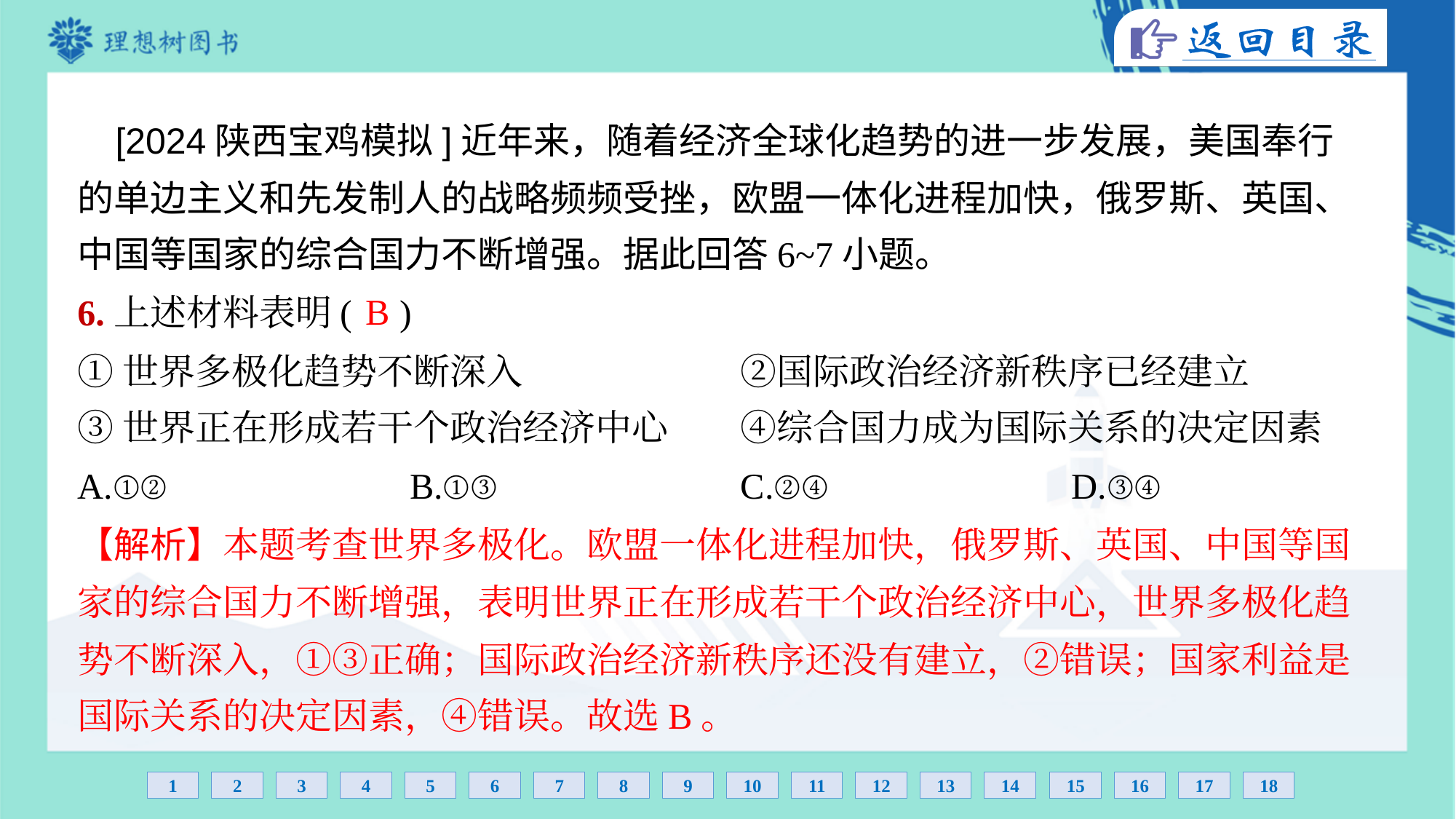

[2024陕西宝鸡模拟]近年来，随着经济全球化趋势的进一步发展，美国奉行
的单边主义和先发制人的战略频频受挫，欧盟一体化进程加快，俄罗斯、英国、
中国等国家的综合国力不断增强。据此回答6~7小题。
B
6.上述材料表明(     )
①世界多极化趋势不断深入	②国际政治经济新秩序已经建立
③世界正在形成若干个政治经济中心	④综合国力成为国际关系的决定因素
A.①②	B.①③	C.②④	D.③④
【解析】本题考查世界多极化。欧盟一体化进程加快，俄罗斯、英国、中国等国
家的综合国力不断增强，表明世界正在形成若干个政治经济中心，世界多极化趋
势不断深入，①③正确；国际政治经济新秩序还没有建立，②错误；国家利益是
国际关系的决定因素，④错误。故选B。